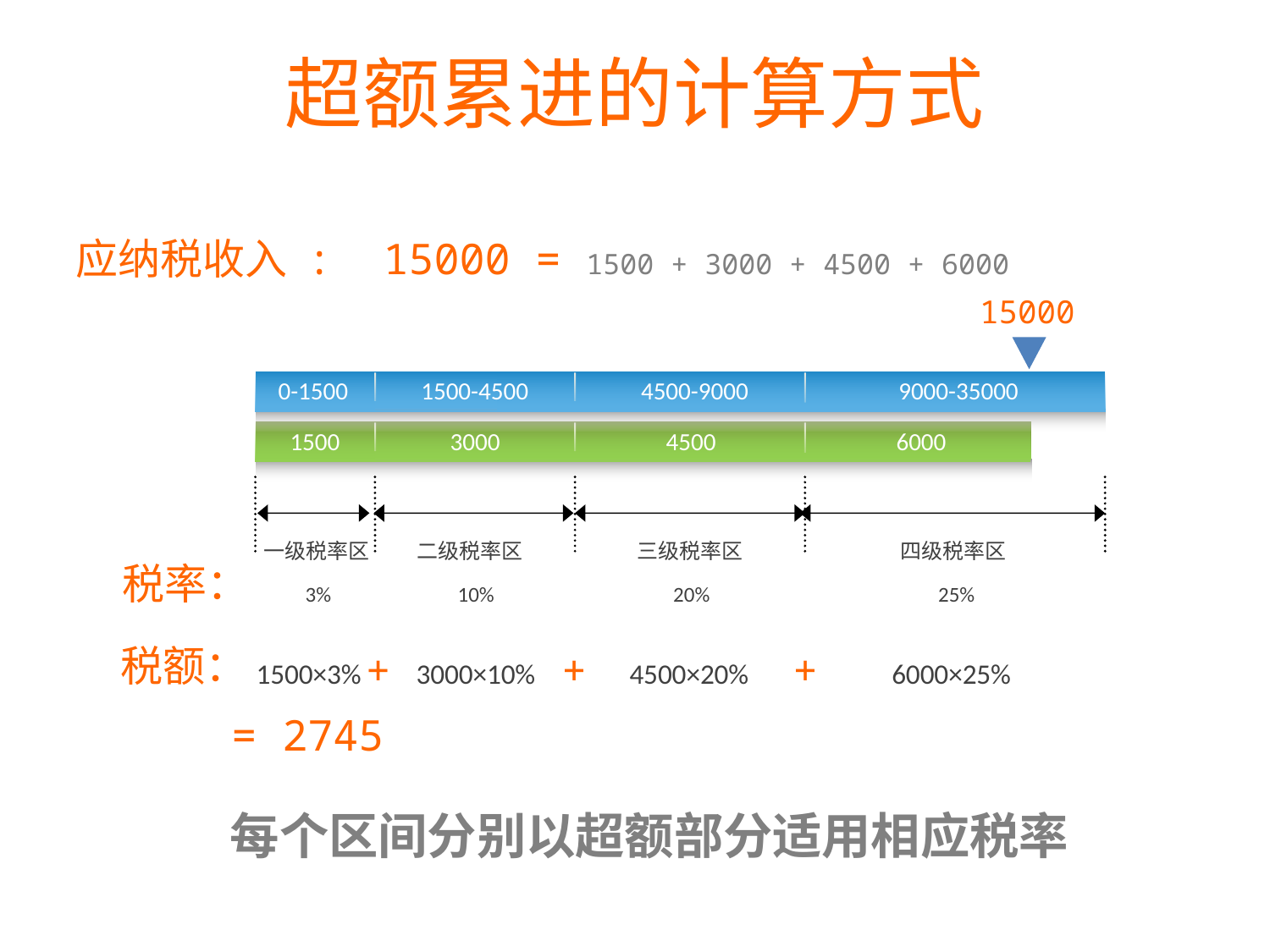

超额累进的计算方式
应纳税收入 :  15000 = 1500 + 3000 + 4500 + 6000
15000

0-1500
1500-4500
4500-9000
9000-35000

1500
3000
4500
6000

一级税率区
二级税率区
三级税率区
四级税率区
税率：
3%
10%
20%
25%
税额：
+
+
+
1500×3%
3000×10%
4500×20%
6000×25%
= 2745
每个区间分别以超额部分适用相应税率